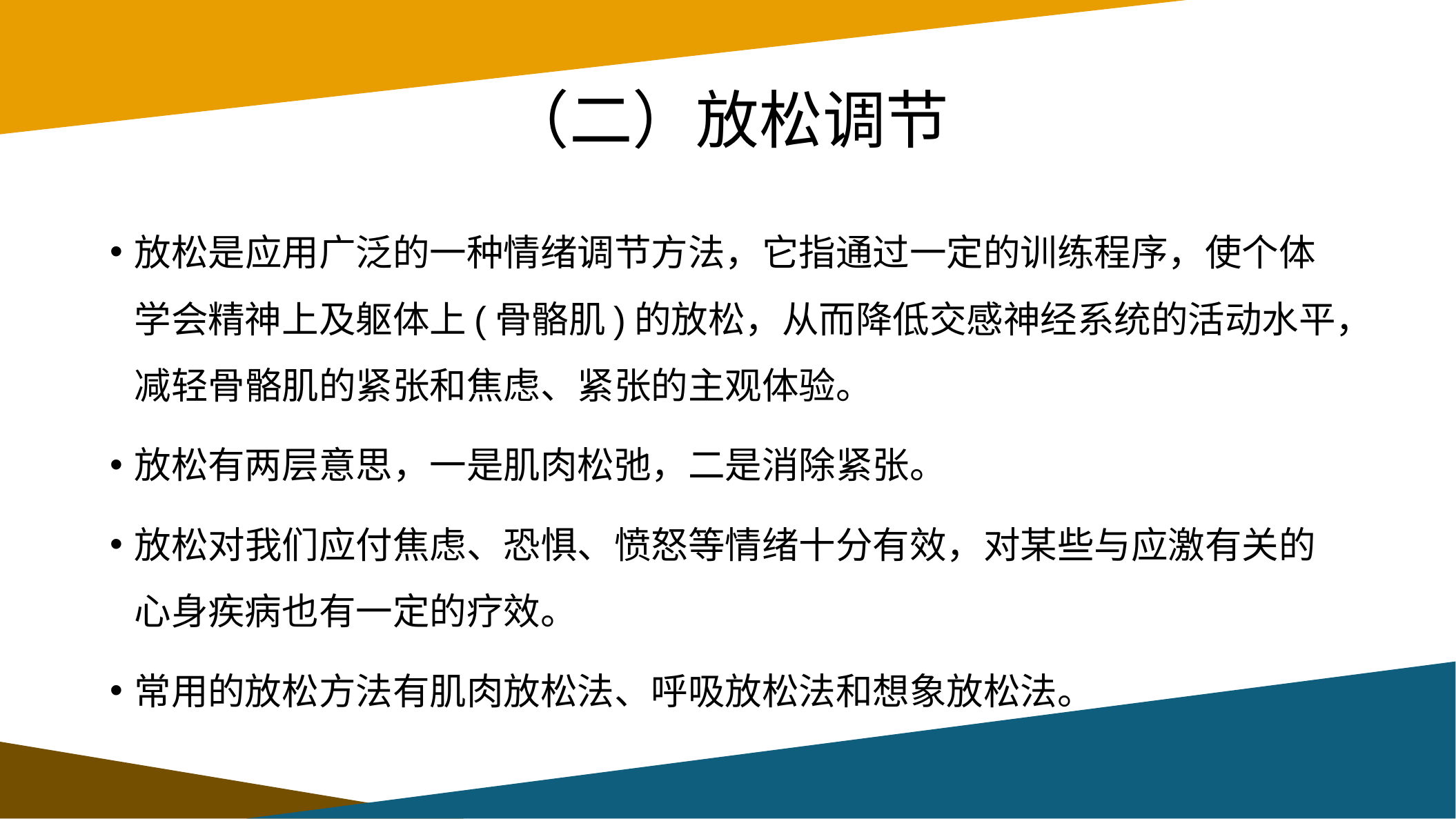

# （二）放松调节
放松是应用广泛的一种情绪调节方法，它指通过一定的训练程序，使个体学会精神上及躯体上(骨骼肌)的放松，从而降低交感神经系统的活动水平，减轻骨骼肌的紧张和焦虑、紧张的主观体验。
放松有两层意思，一是肌肉松弛，二是消除紧张。
放松对我们应付焦虑、恐惧、愤怒等情绪十分有效，对某些与应激有关的心身疾病也有一定的疗效。
常用的放松方法有肌肉放松法、呼吸放松法和想象放松法。